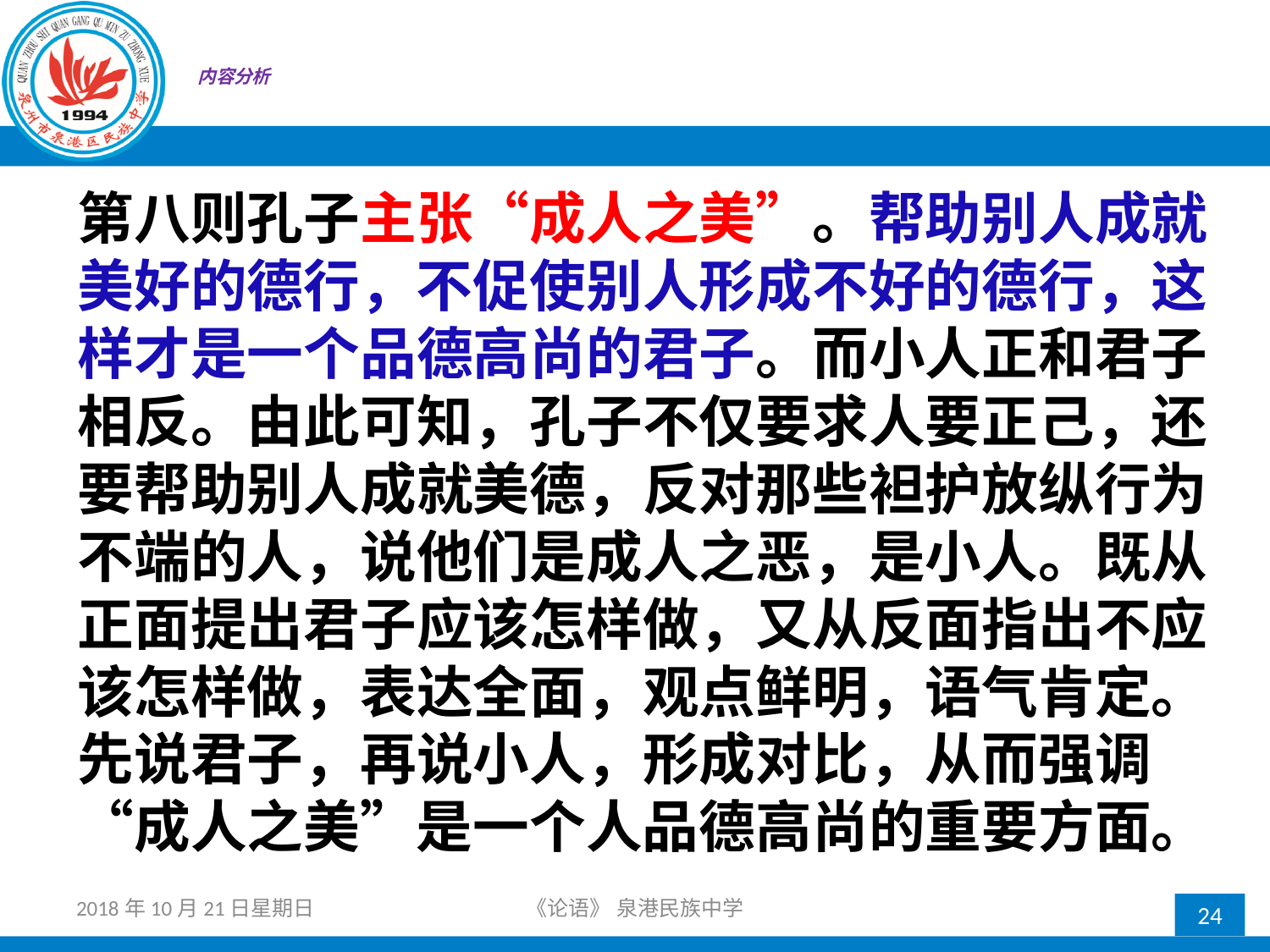

# 内容分析
第八则孔子主张“成人之美”。帮助别人成就美好的德行，不促使别人形成不好的德行，这样才是一个品德高尚的君子。而小人正和君子相反。由此可知，孔子不仅要求人要正己，还要帮助别人成就美德，反对那些袒护放纵行为不端的人，说他们是成人之恶，是小人。既从正面提出君子应该怎样做，又从反面指出不应该怎样做，表达全面，观点鲜明，语气肯定。先说君子，再说小人，形成对比，从而强调“成人之美”是一个人品德高尚的重要方面。

2018年10月21日星期日
《论语》 泉港民族中学